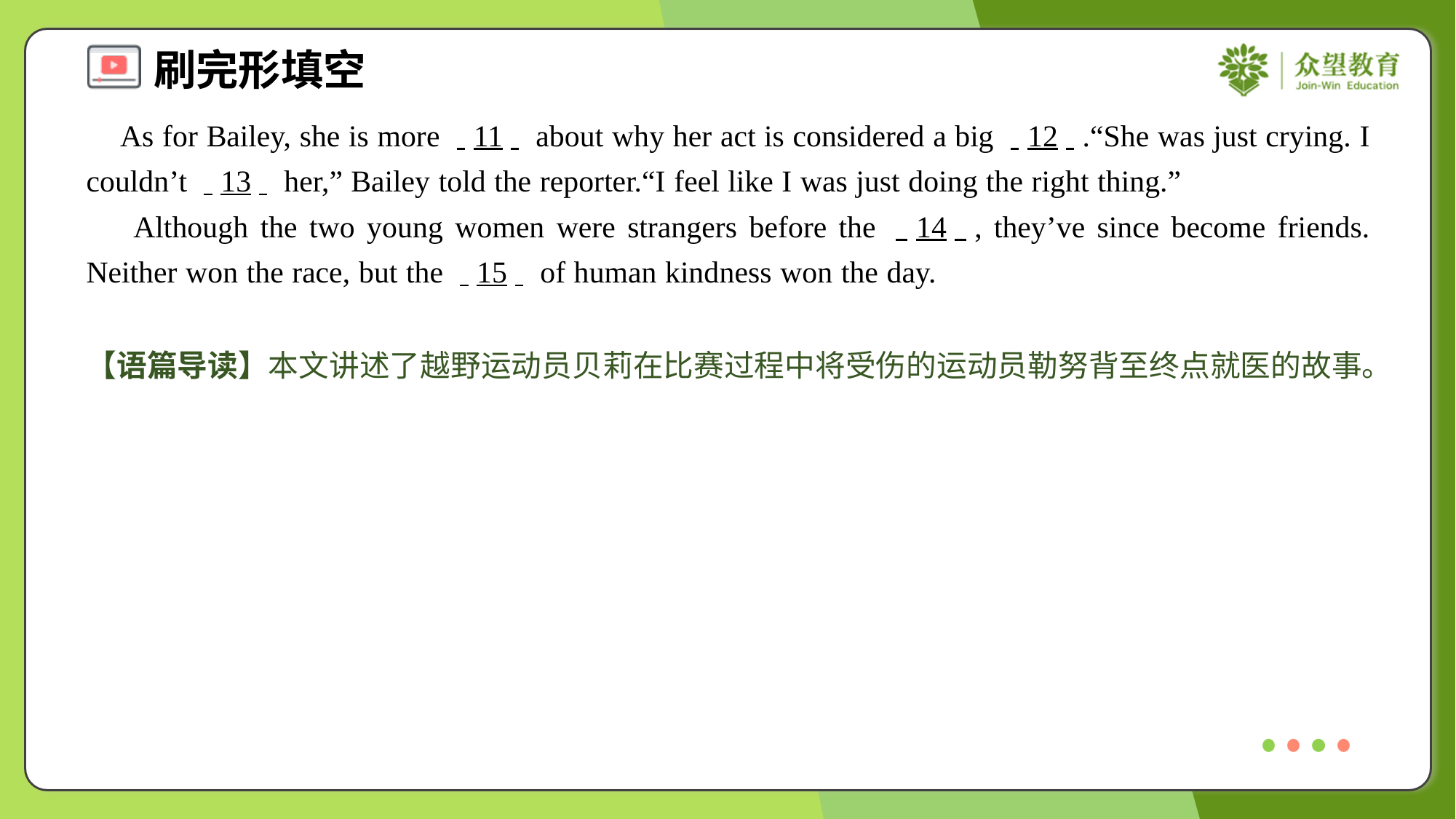

As for Bailey, she is more . .11. . about why her act is considered a big . .12. ..“She was just crying. I couldn’t . .13. . her,” Bailey told the reporter.“I feel like I was just doing the right thing.”
    Although the two young women were strangers before the . .14. ., they’ve since become friends. Neither won the race, but the . .15. . of human kindness won the day.
【语篇导读】本文讲述了越野运动员贝莉在比赛过程中将受伤的运动员勒努背至终点就医的故事。